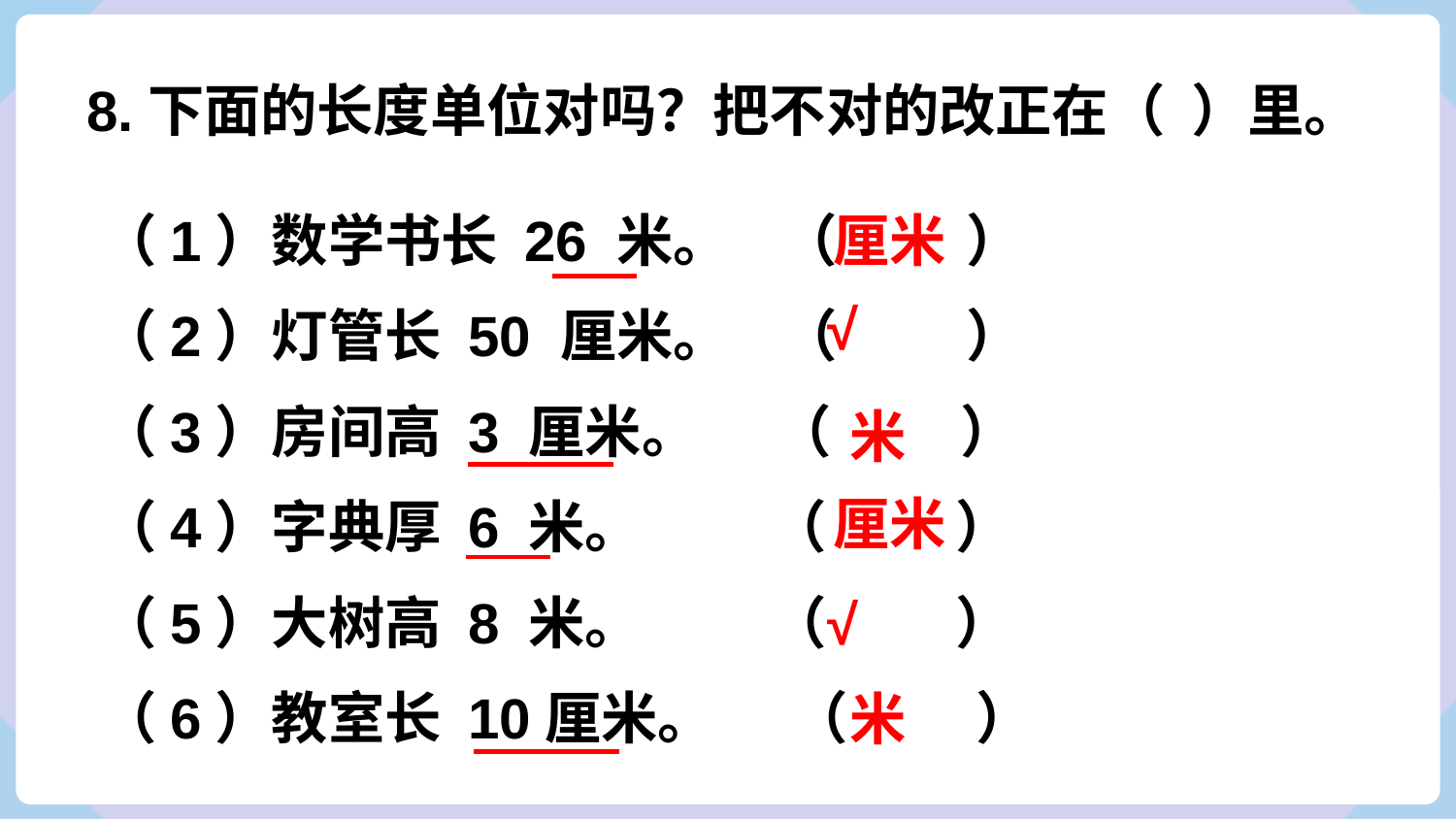

8.下面的长度单位对吗？把不对的改正在（  ）里。
（1）数学书长 26 米。    （          ）
厘米
 √
（2）灯管长 50 厘米。    （          ）
（3）房间高 3 厘米。      （          ）
 米
厘米
（4）字典厚 6 米。          （          ）
（5）大树高 8 米。          （          ）
 √
（6）教室长 10厘米。      （          ）
 米